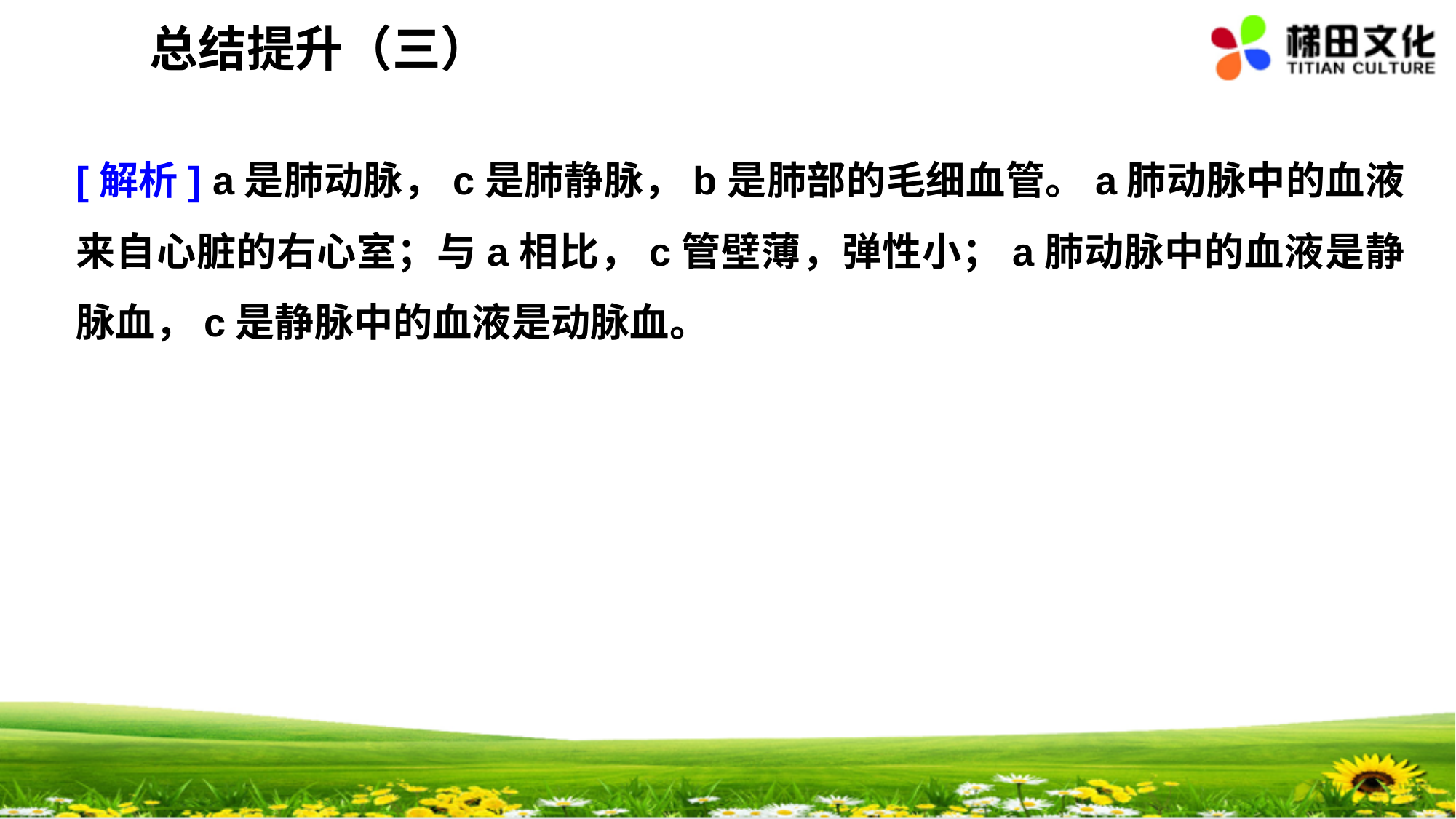

总结提升（三）
[解析] a是肺动脉，c是肺静脉，b是肺部的毛细血管。a肺动脉中的血液来自心脏的右心室；与a相比，c管壁薄，弹性小；a肺动脉中的血液是静脉血，c是静脉中的血液是动脉血。